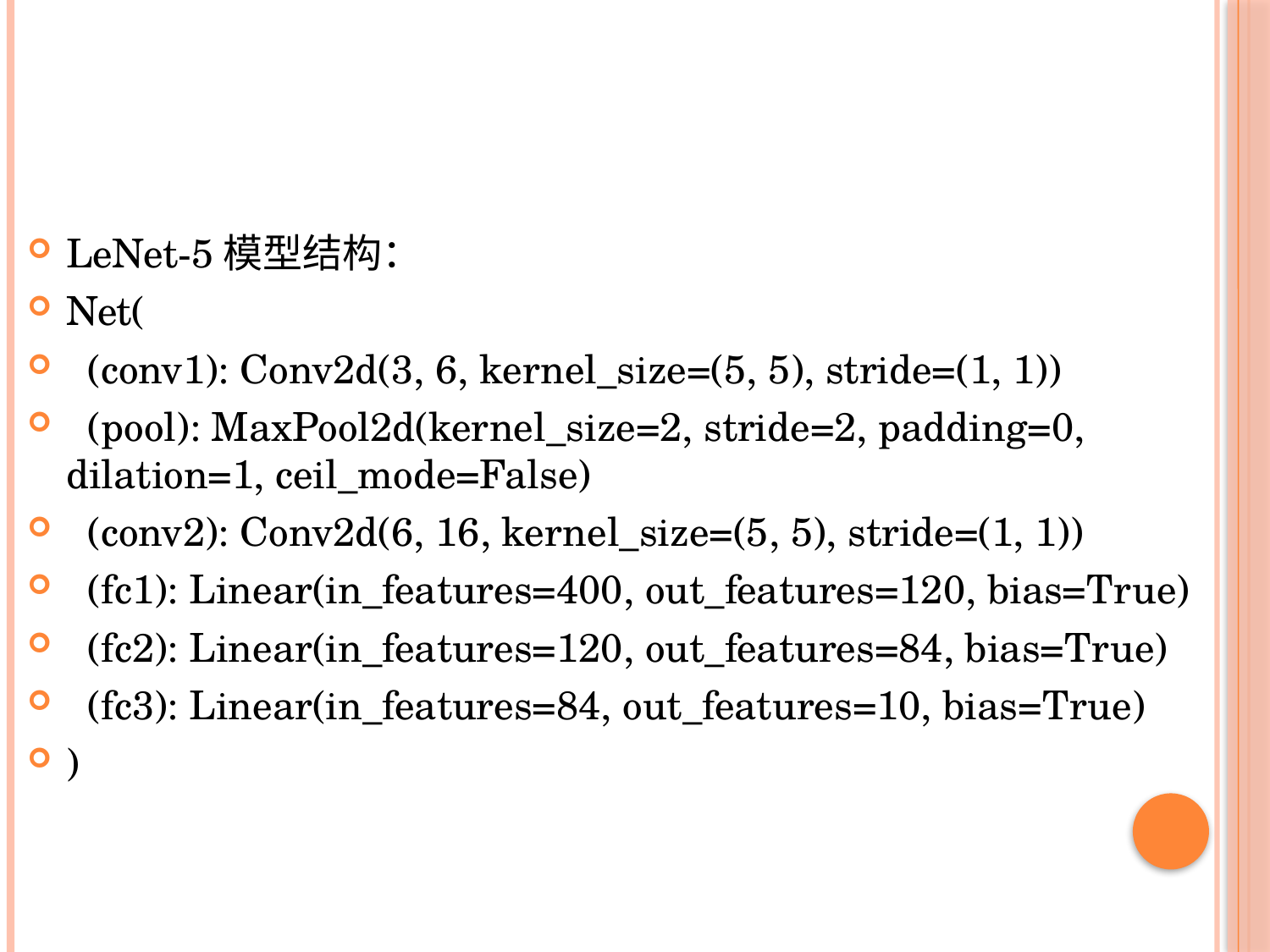

LeNet-5模型结构：
Net(
  (conv1): Conv2d(3, 6, kernel_size=(5, 5), stride=(1, 1))
  (pool): MaxPool2d(kernel_size=2, stride=2, padding=0, dilation=1, ceil_mode=False)
  (conv2): Conv2d(6, 16, kernel_size=(5, 5), stride=(1, 1))
  (fc1): Linear(in_features=400, out_features=120, bias=True)
  (fc2): Linear(in_features=120, out_features=84, bias=True)
  (fc3): Linear(in_features=84, out_features=10, bias=True)
)